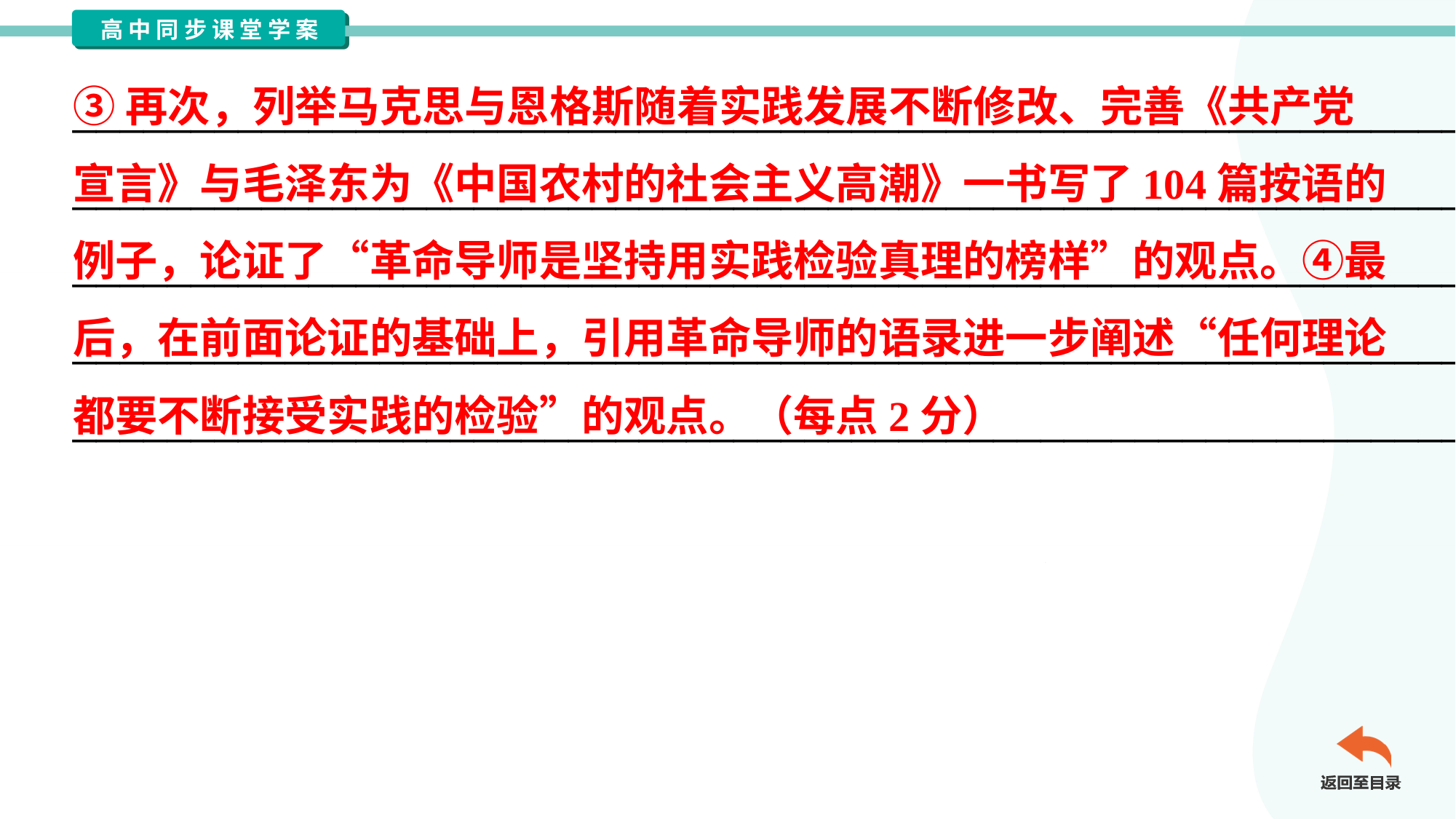

③再次，列举马克思与恩格斯随着实践发展不断修改、完善《共产党
宣言》与毛泽东为《中国农村的社会主义高潮》一书写了104篇按语的
例子，论证了“革命导师是坚持用实践检验真理的榜样”的观点。④最
后，在前面论证的基础上，引用革命导师的语录进一步阐述“任何理论
都要不断接受实践的检验”的观点。（每点2分）
_____________________________________________________________
_____________________________________________________________
_____________________________________________________________
_____________________________________________________________
_____________________________________________________________